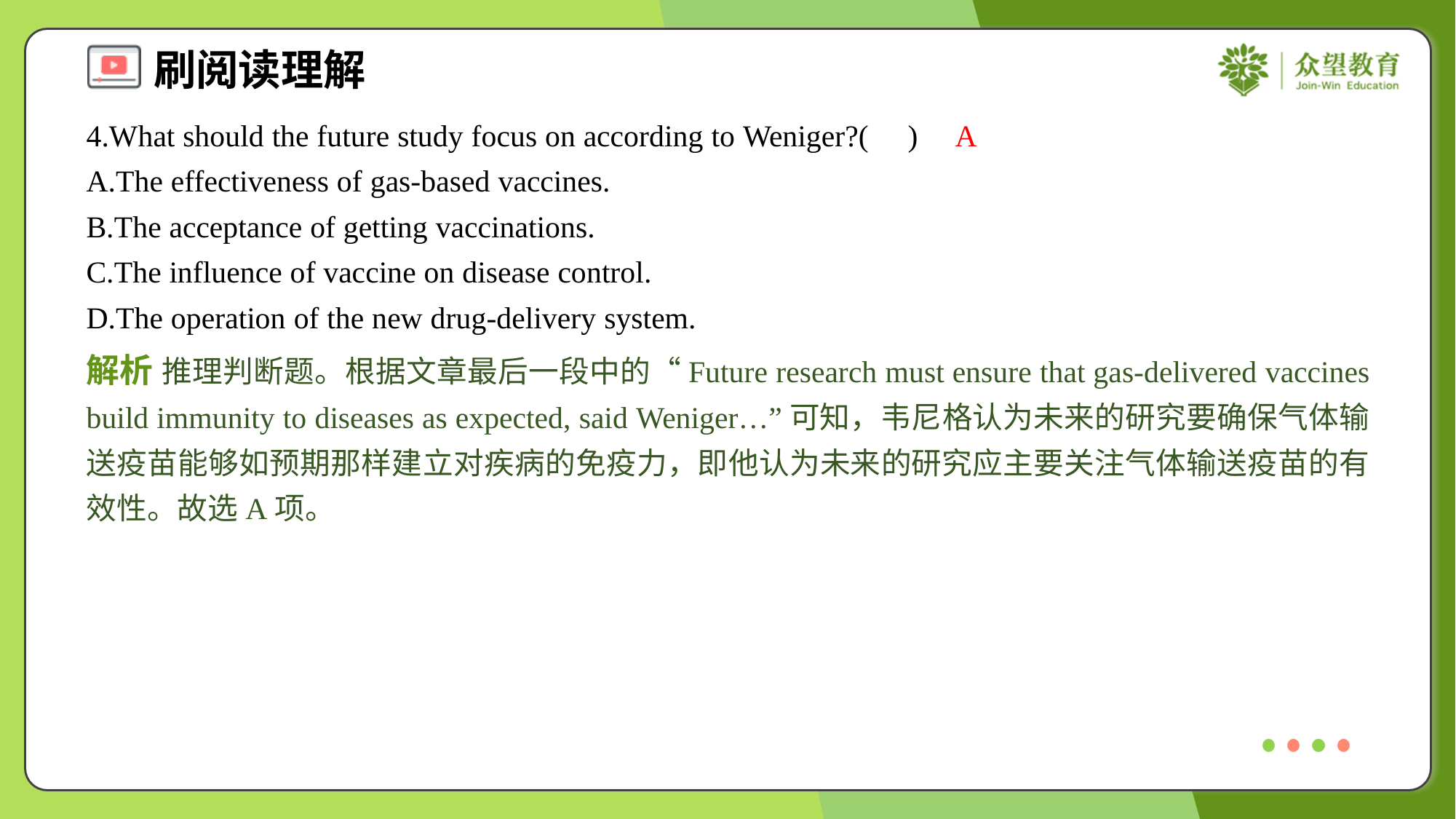

4.What should the future study focus on according to Weniger?(     )
A
A.The effectiveness of gas-based vaccines.
B.The acceptance of getting vaccinations.
C.The influence of vaccine on disease control.
D.The operation of the new drug-delivery system.
解析 推理判断题。根据文章最后一段中的“Future research must ensure that gas-delivered vaccines build immunity to diseases as expected, said Weniger…”可知，韦尼格认为未来的研究要确保气体输送疫苗能够如预期那样建立对疾病的免疫力，即他认为未来的研究应主要关注气体输送疫苗的有效性。故选A项。